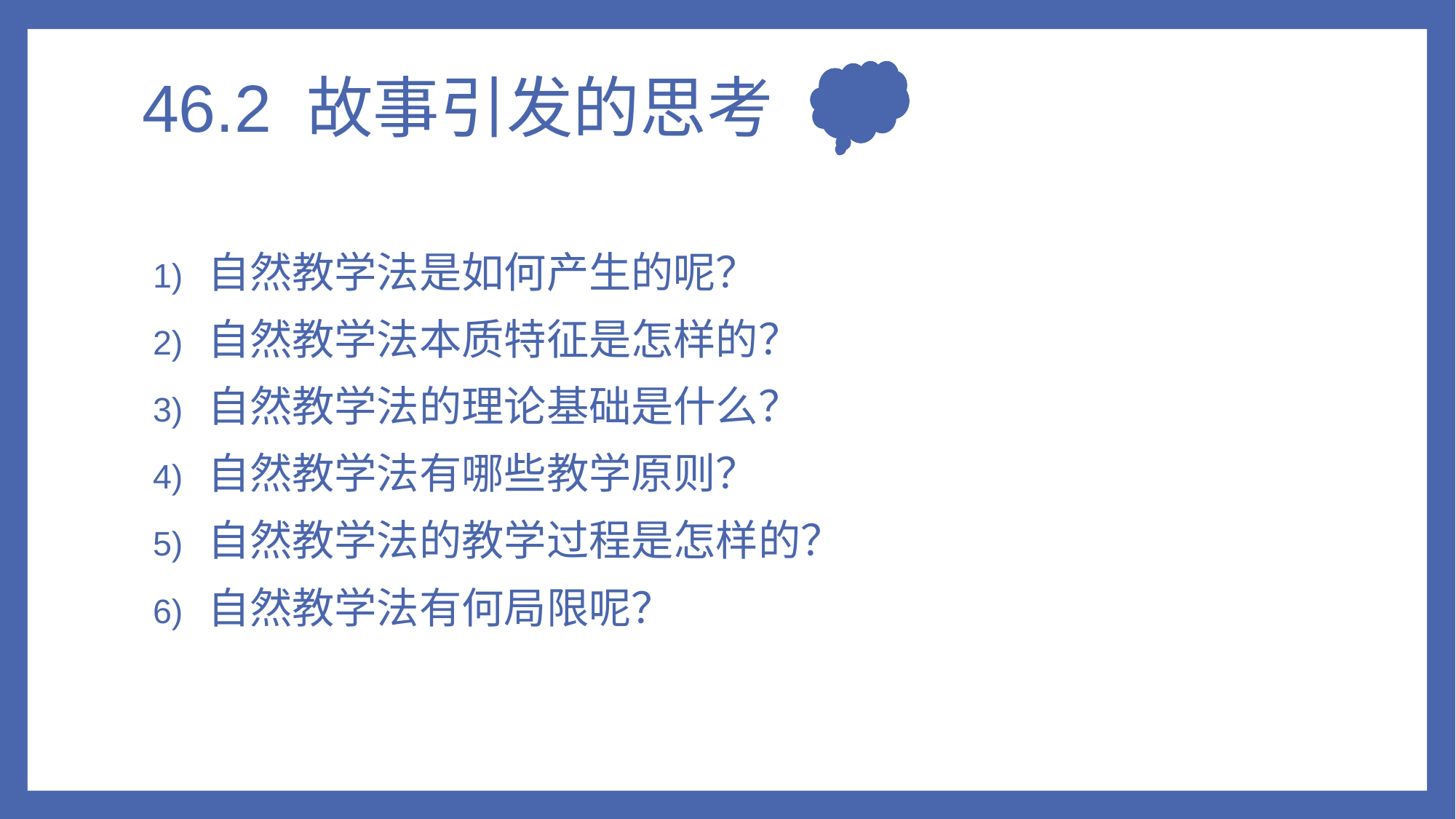

# 46.2 故事引发的思考

自然教学法是如何产生的呢？
自然教学法本质特征是怎样的？
自然教学法的理论基础是什么？
自然教学法有哪些教学原则？
自然教学法的教学过程是怎样的？
自然教学法有何局限呢？